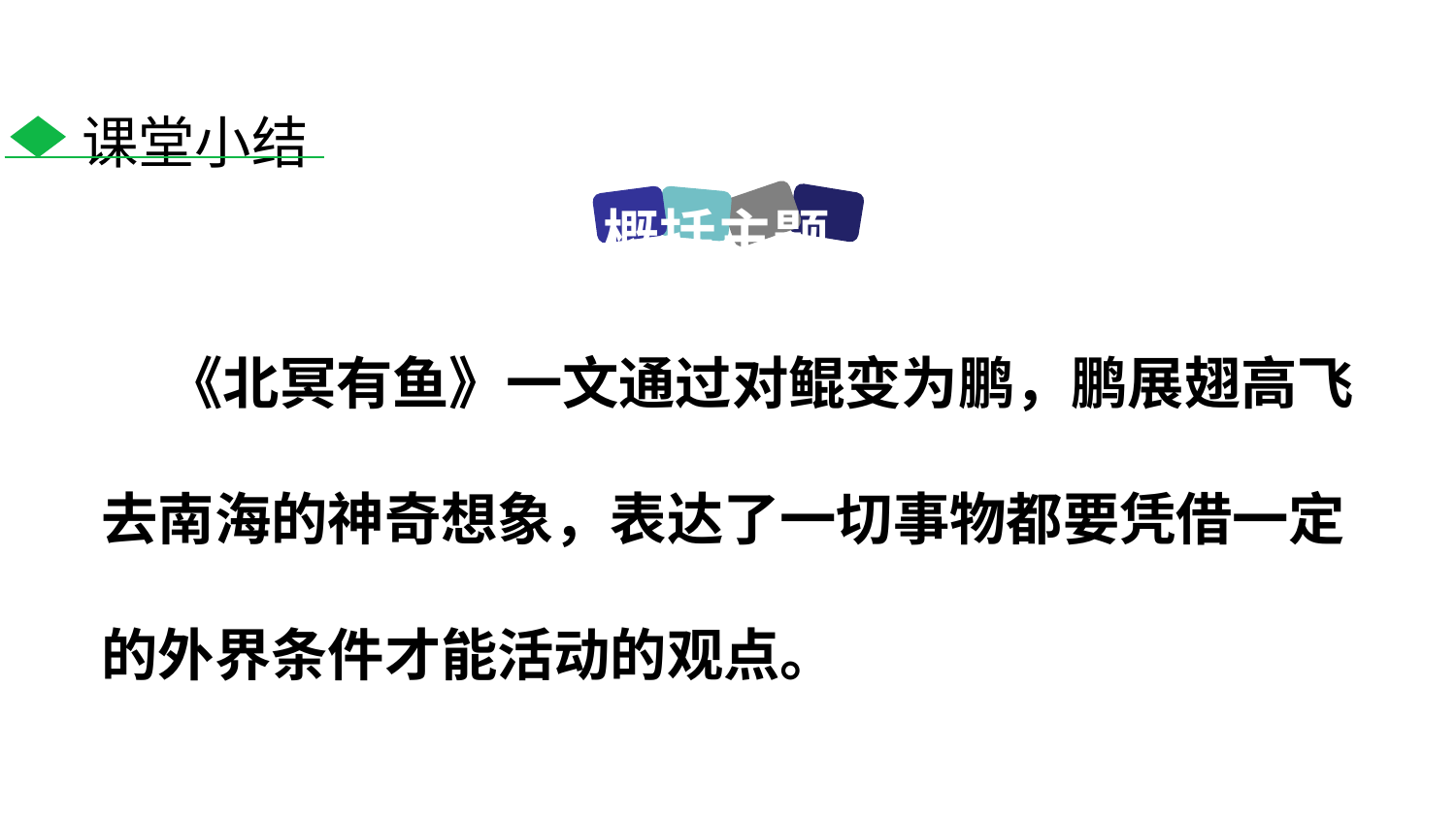

课堂小结

概括主题

    《北冥有鱼》一文通过对鲲变为鹏，鹏展翅高飞去南海的神奇想象，表达了一切事物都要凭借一定的外界条件才能活动的观点。